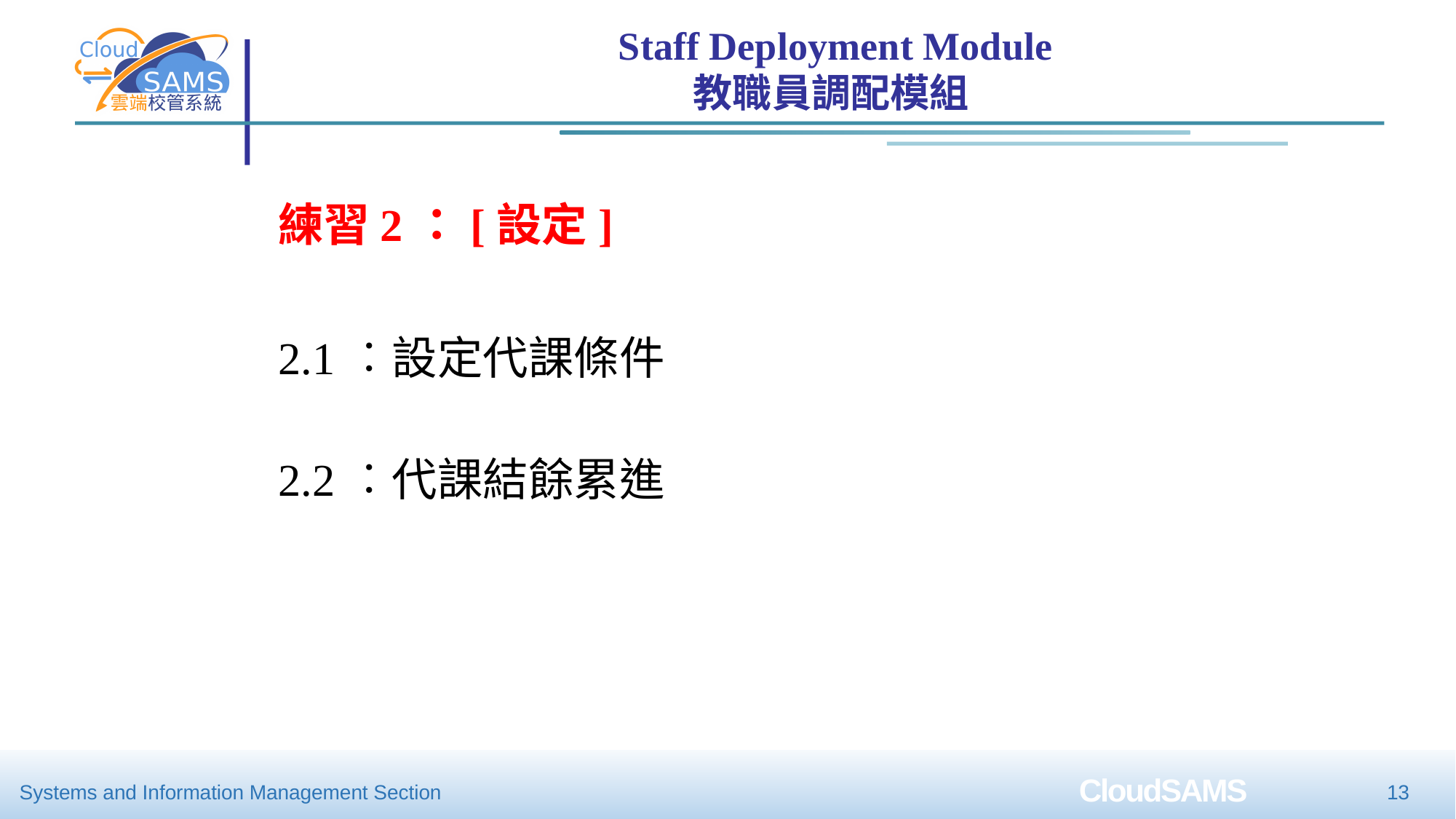

Staff Deployment Module
教職員調配模組
練習2：[設定]

2.1︰設定代課條件

2.2︰代課結餘累進

13